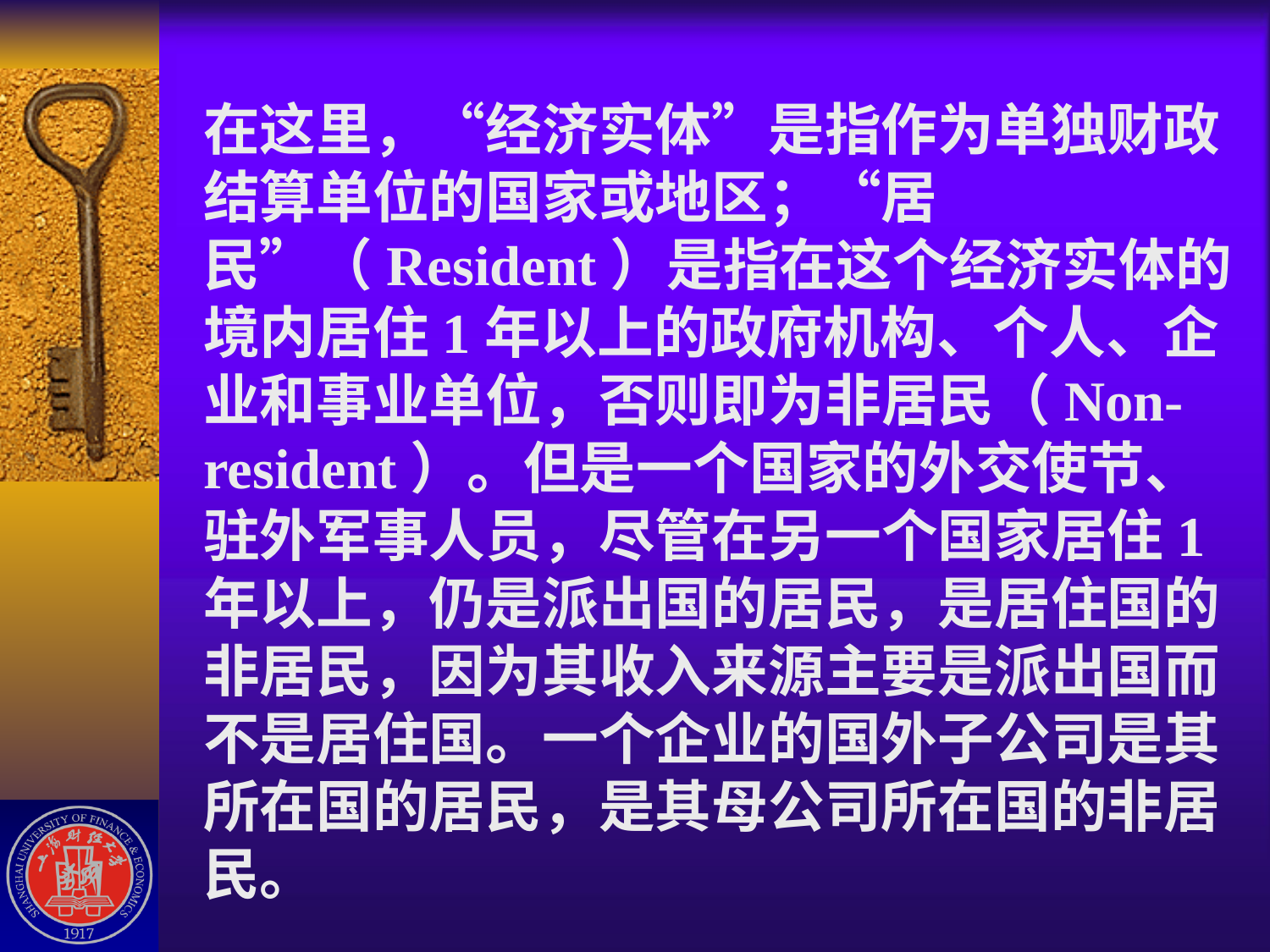

# 在这里，“经济实体”是指作为单独财政结算单位的国家或地区；“居民”（Resident）是指在这个经济实体的境内居住1年以上的政府机构、个人、企业和事业单位，否则即为非居民（Non-resident）。但是一个国家的外交使节、驻外军事人员，尽管在另一个国家居住1年以上，仍是派出国的居民，是居住国的非居民，因为其收入来源主要是派出国而不是居住国。一个企业的国外子公司是其所在国的居民，是其母公司所在国的非居民。